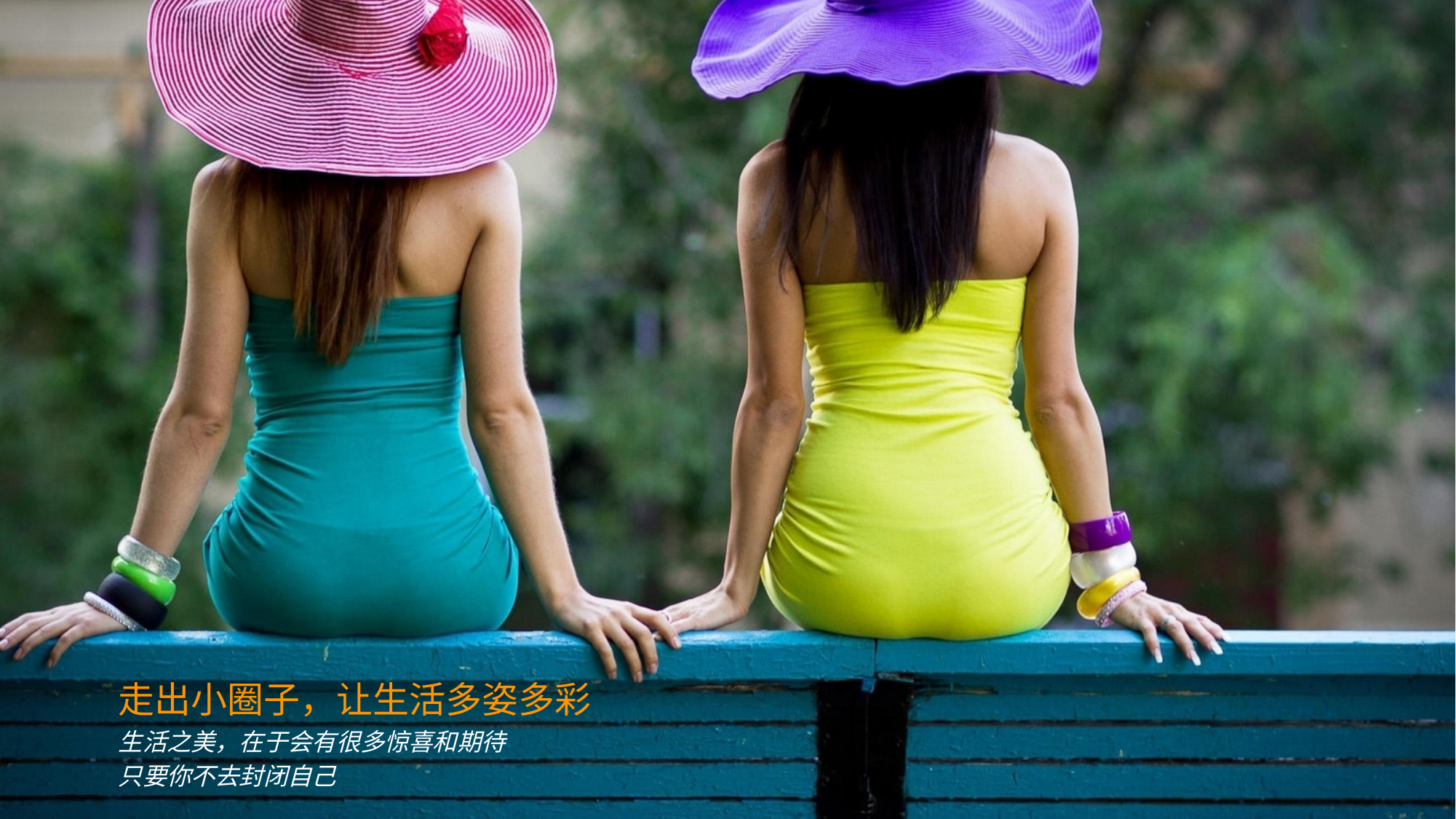

走出小圈子，让生活多姿多彩
生活之美，在于会有很多惊喜和期待
只要你不去封闭自己